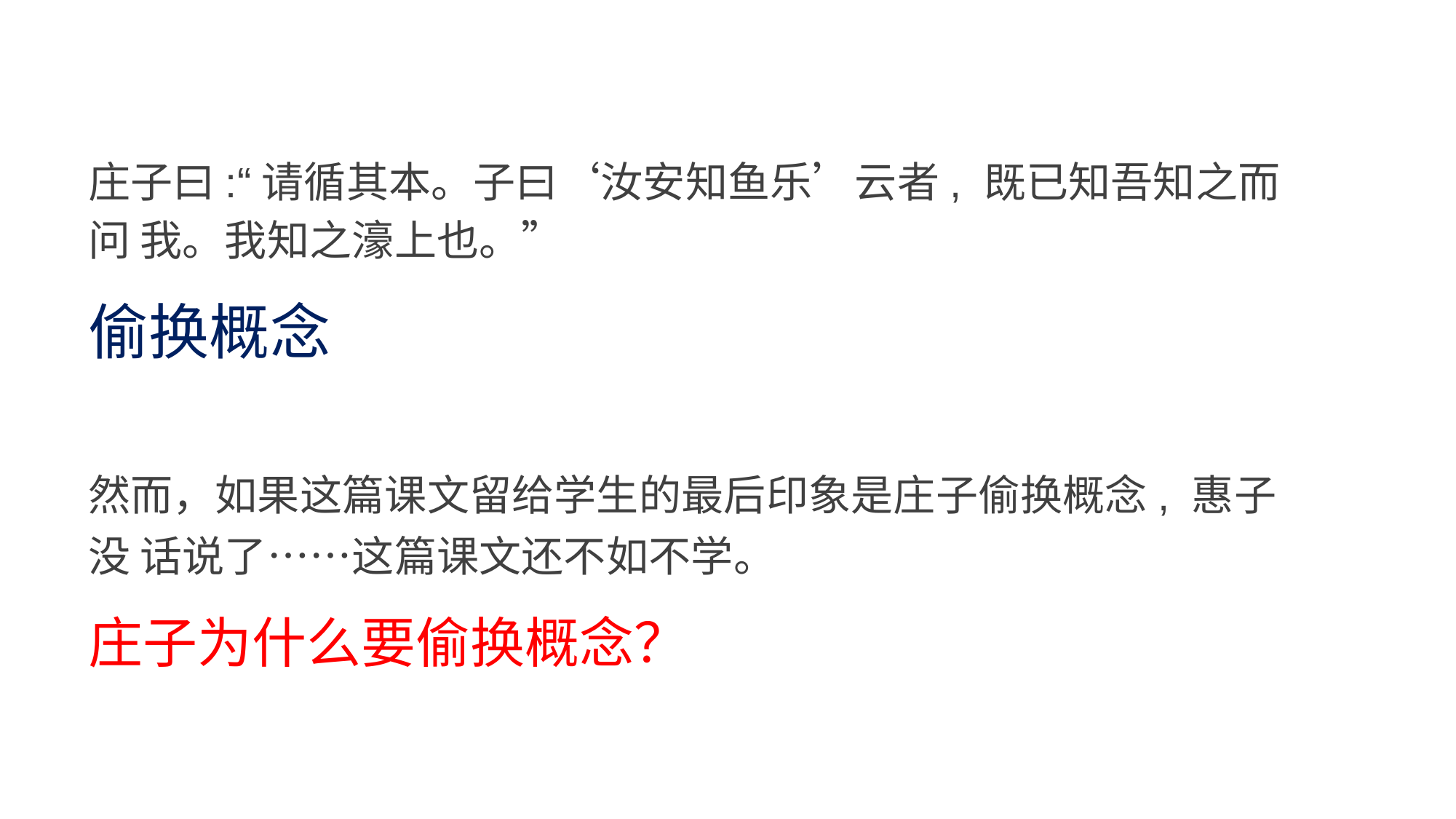

庄子曰:“请循其本。子曰‘汝安知鱼乐’云者, 既已知吾知之而问 我。我知之濠上也。”
偷换概念
然而，如果这篇课文留给学生的最后印象是庄子偷换概念, 惠子没 话说了……这篇课文还不如不学。
庄子为什么要偷换概念？